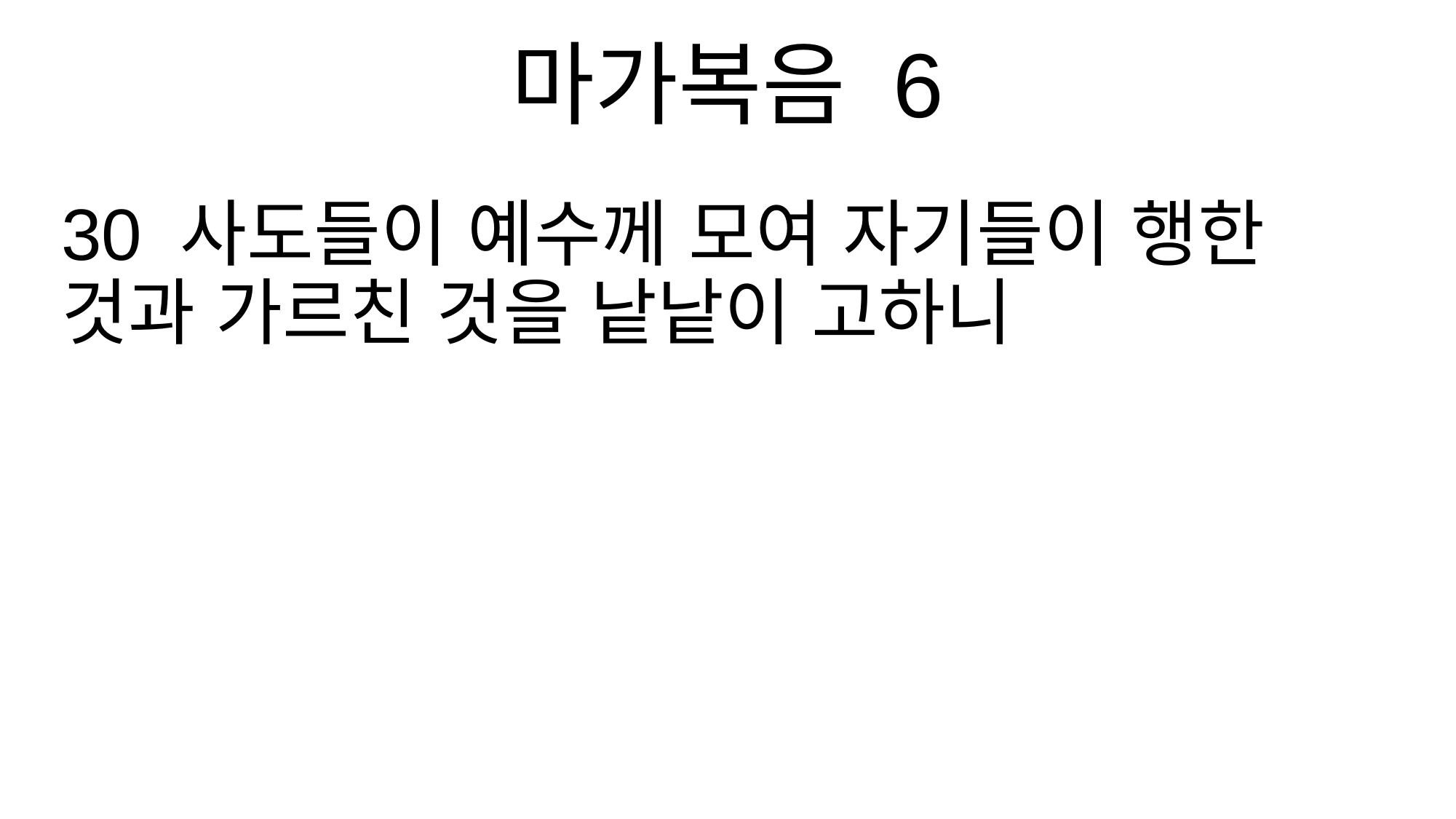

마가복음 6
30 사도들이 예수께 모여 자기들이 행한 것과 가르친 것을 낱낱이 고하니